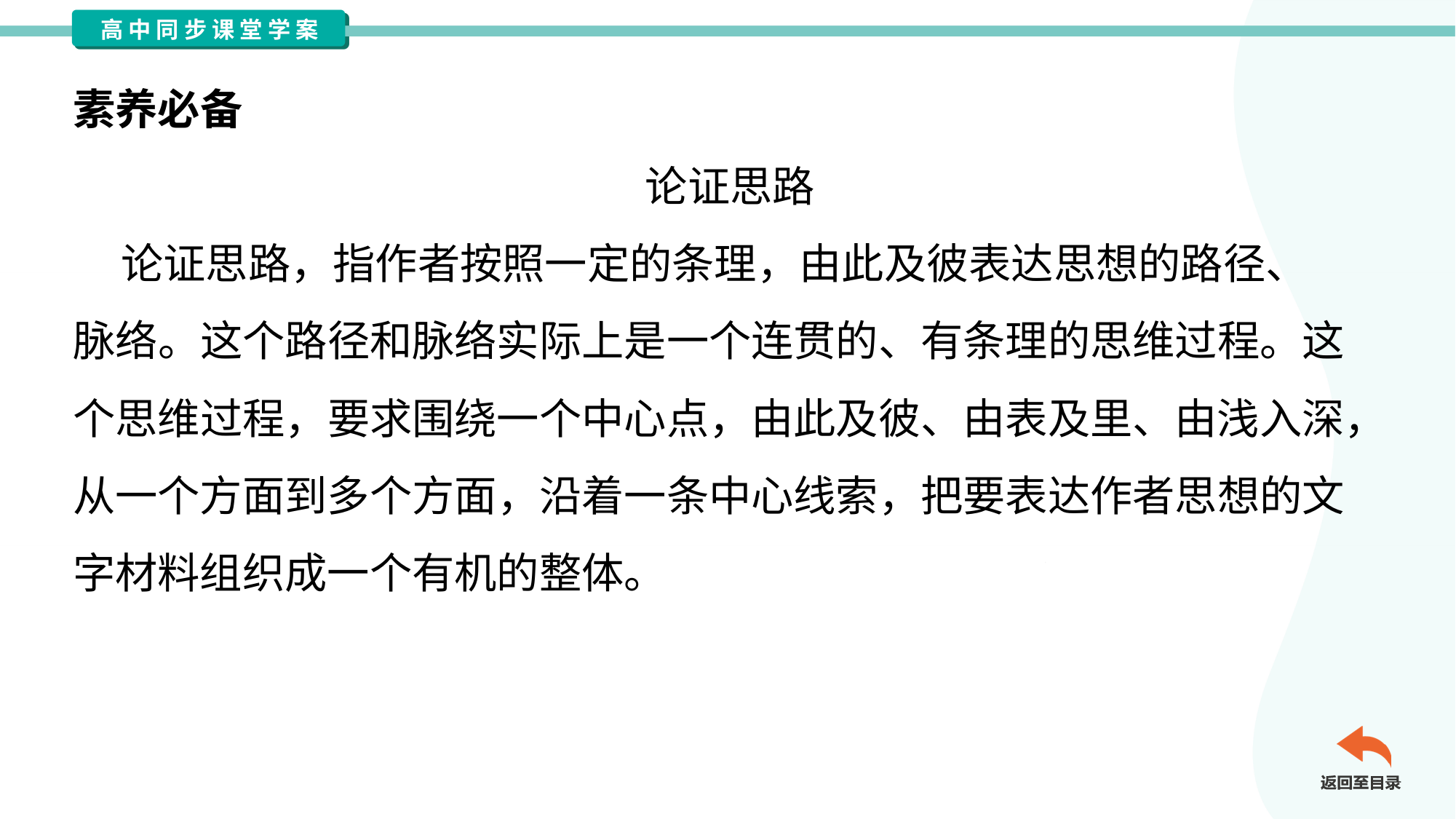

素养必备
论证思路
    论证思路，指作者按照一定的条理，由此及彼表达思想的路径、
脉络。这个路径和脉络实际上是一个连贯的、有条理的思维过程。这
个思维过程，要求围绕一个中心点，由此及彼、由表及里、由浅入深，
从一个方面到多个方面，沿着一条中心线索，把要表达作者思想的文
字材料组织成一个有机的整体。